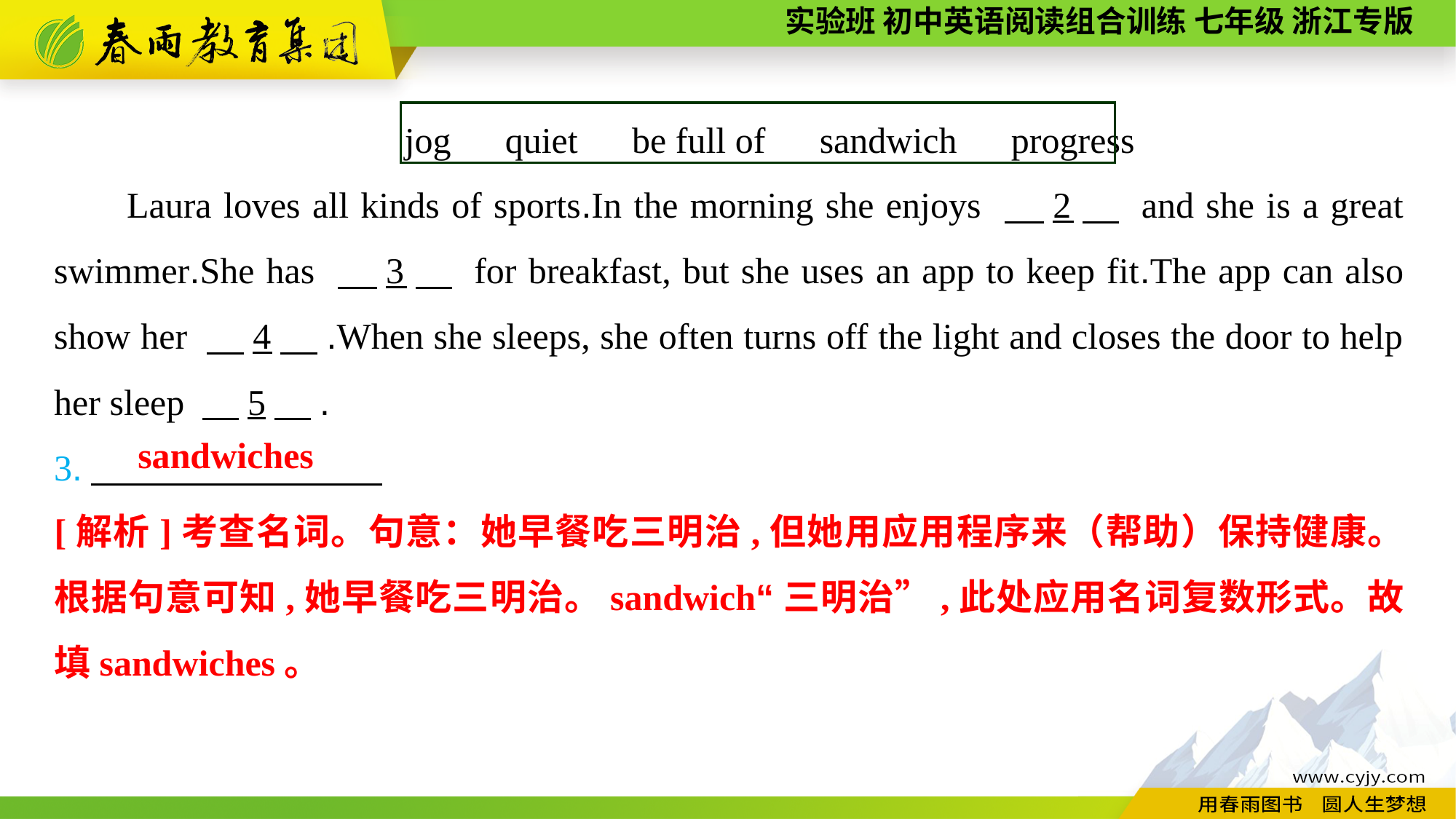

jog　quiet　be full of　sandwich　progress
Laura loves all kinds of sports.In the morning she enjoys 　2　 and she is a great swimmer.She has 　3　 for breakfast, but she uses an app to keep fit.The app can also show her 　4　.When she sleeps, she often turns off the light and closes the door to help her sleep 　5　.
3.　　　　　　　　　.

sandwiches
[解析]考查名词。句意：她早餐吃三明治,但她用应用程序来（帮助）保持健康。根据句意可知,她早餐吃三明治。sandwich“三明治”,此处应用名词复数形式。故填sandwiches。